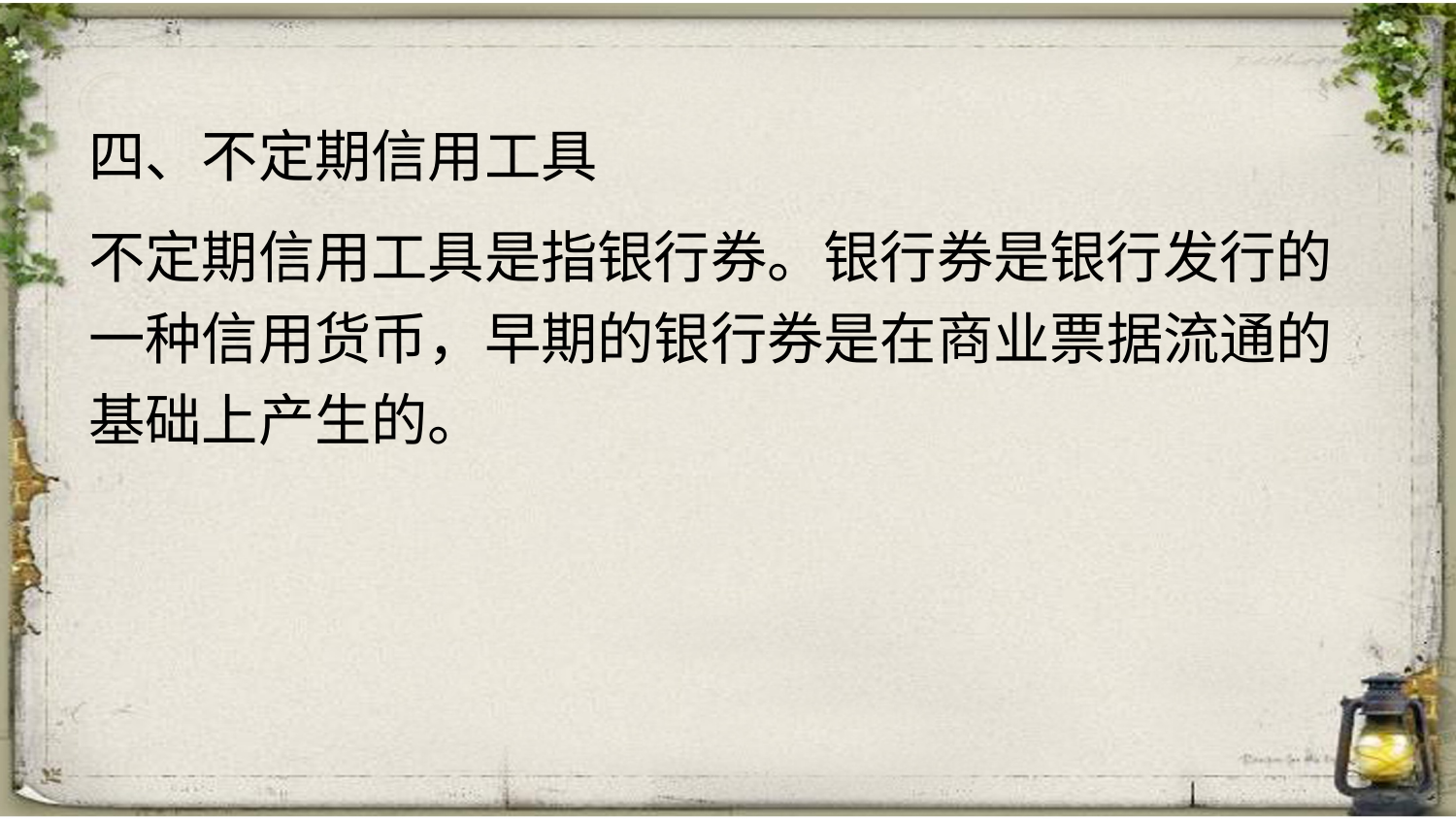

四、不定期信用工具
不定期信用工具是指银行券。银行券是银行发行的一种信用货币，早期的银行券是在商业票据流通的基础上产生的。